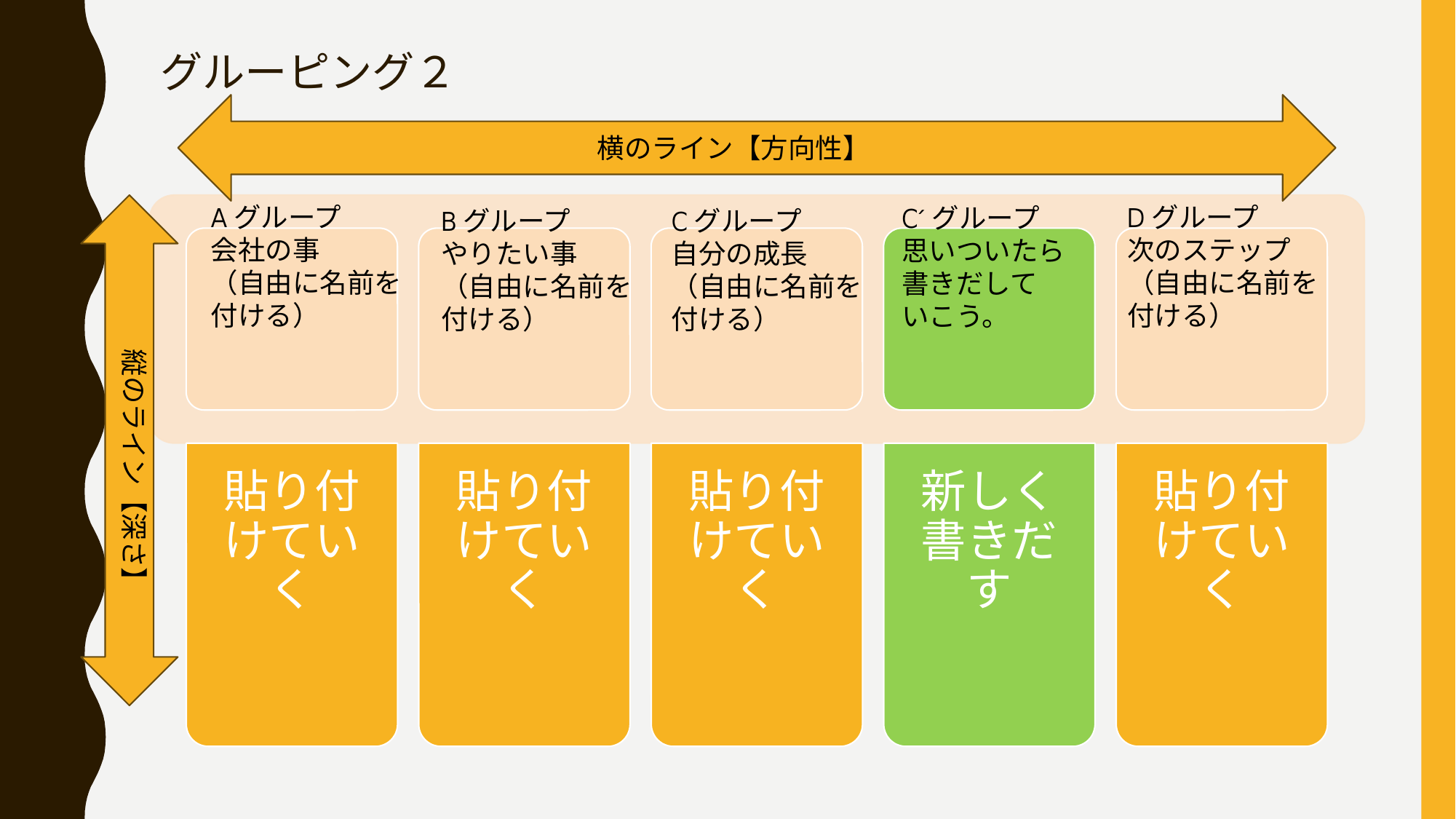

# グルーピング２

横のライン【方向性】

貼り付けていく

貼り付けていく

貼り付けていく

新しく書きだす

貼り付けていく
Aグループ
会社の事
（自由に名前を付ける）
Dグループ
次のステップ
（自由に名前を付ける）
C´グループ
思いついたら
書きだして
いこう。
Cグループ
自分の成長
（自由に名前を付ける）
Bグループ
やりたい事
（自由に名前を付ける）
縦のライン【深さ】